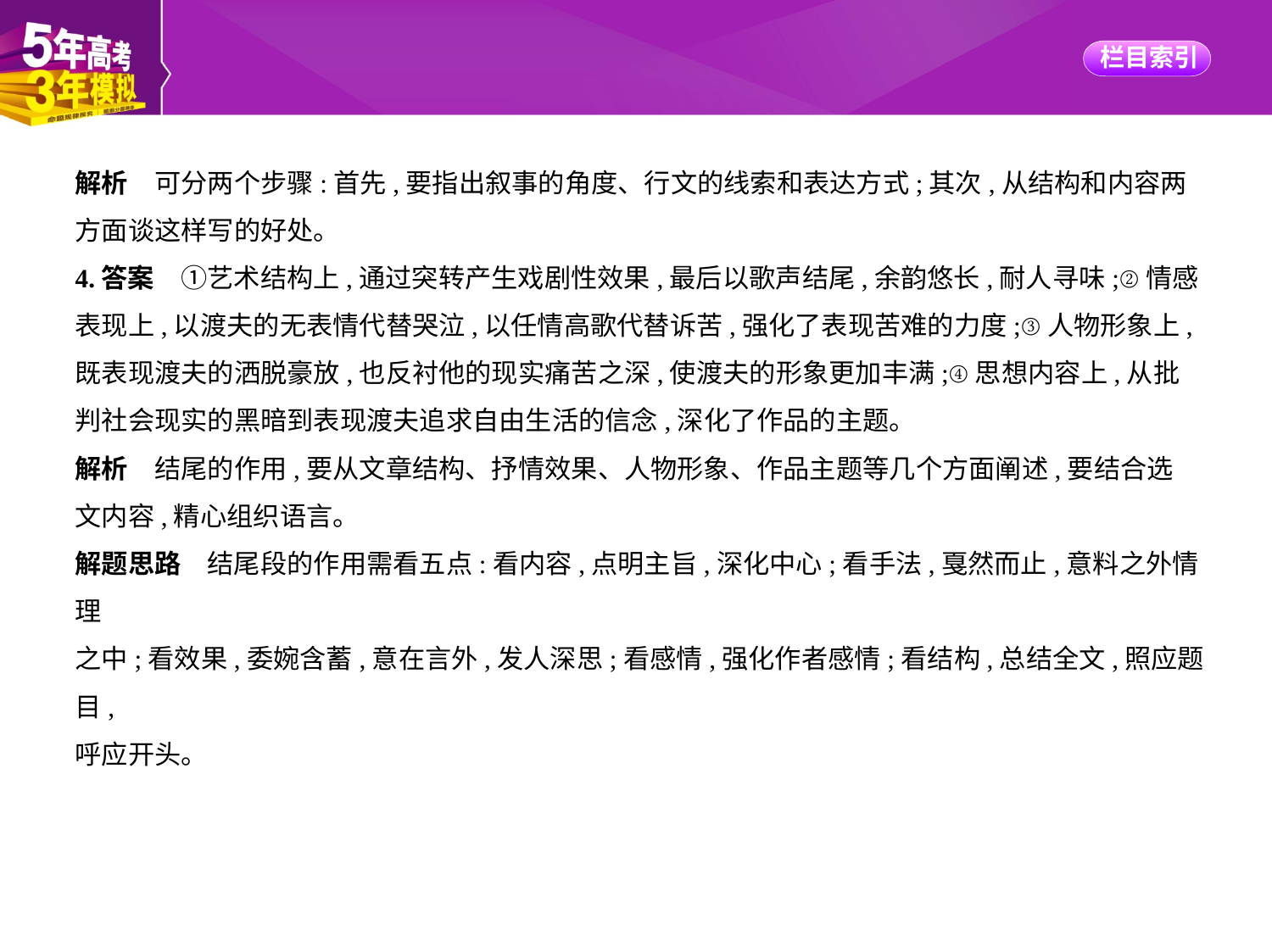

解析　可分两个步骤:首先,要指出叙事的角度、行文的线索和表达方式;其次,从结构和内容两
方面谈这样写的好处。
4.答案　①艺术结构上,通过突转产生戏剧性效果,最后以歌声结尾,余韵悠长,耐人寻味;②情感
表现上,以渡夫的无表情代替哭泣,以任情高歌代替诉苦,强化了表现苦难的力度;③人物形象上,
既表现渡夫的洒脱豪放,也反衬他的现实痛苦之深,使渡夫的形象更加丰满;④思想内容上,从批
判社会现实的黑暗到表现渡夫追求自由生活的信念,深化了作品的主题。
解析　结尾的作用,要从文章结构、抒情效果、人物形象、作品主题等几个方面阐述,要结合选
文内容,精心组织语言。
解题思路　结尾段的作用需看五点:看内容,点明主旨,深化中心;看手法,戛然而止,意料之外情理
之中;看效果,委婉含蓄,意在言外,发人深思;看感情,强化作者感情;看结构,总结全文,照应题目,
呼应开头。